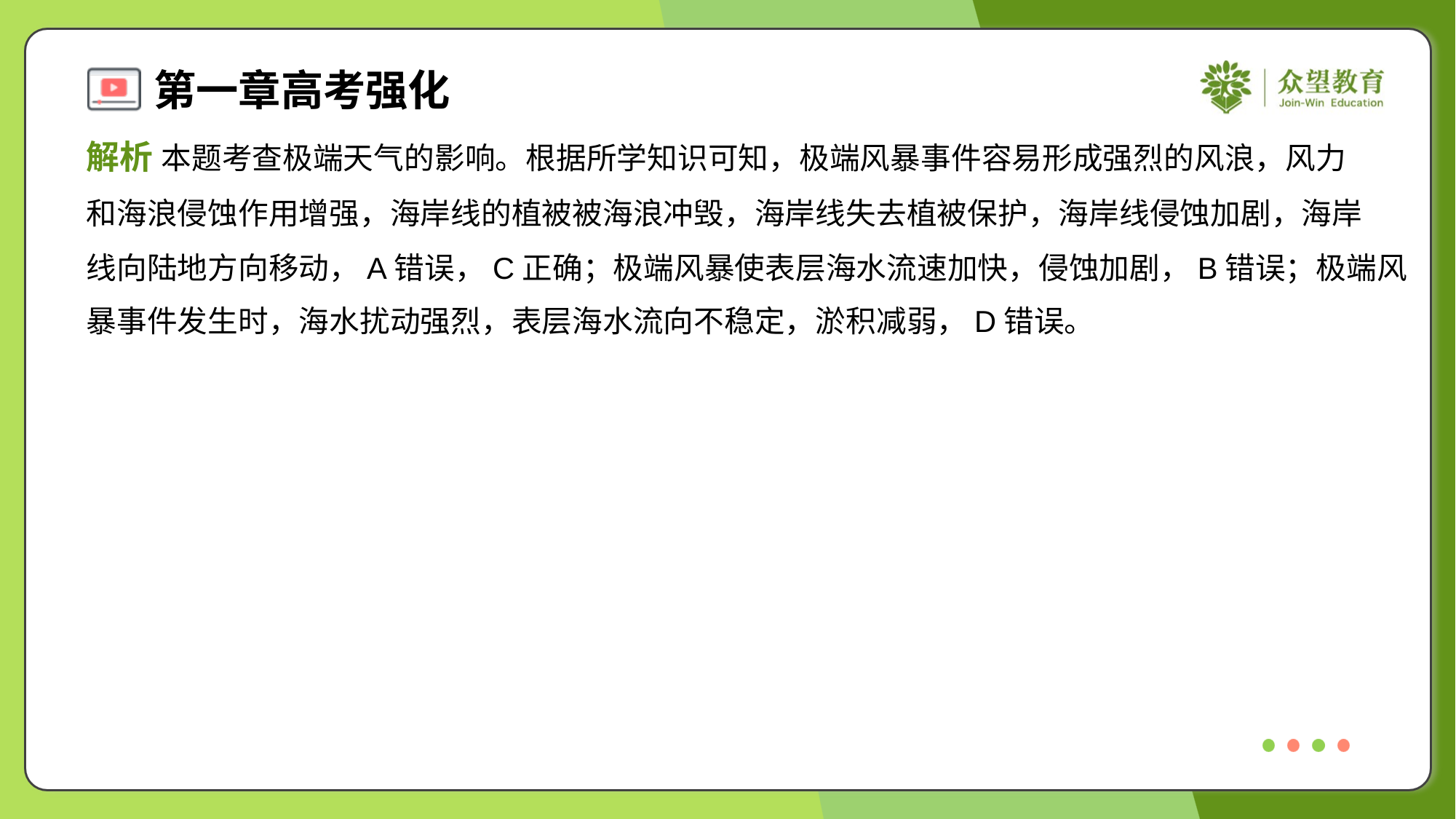

解析 本题考查极端天气的影响。根据所学知识可知，极端风暴事件容易形成强烈的风浪，风力
和海浪侵蚀作用增强，海岸线的植被被海浪冲毁，海岸线失去植被保护，海岸线侵蚀加剧，海岸
线向陆地方向移动，A错误，C正确；极端风暴使表层海水流速加快，侵蚀加剧，B错误；极端风
暴事件发生时，海水扰动强烈，表层海水流向不稳定，淤积减弱，D错误。